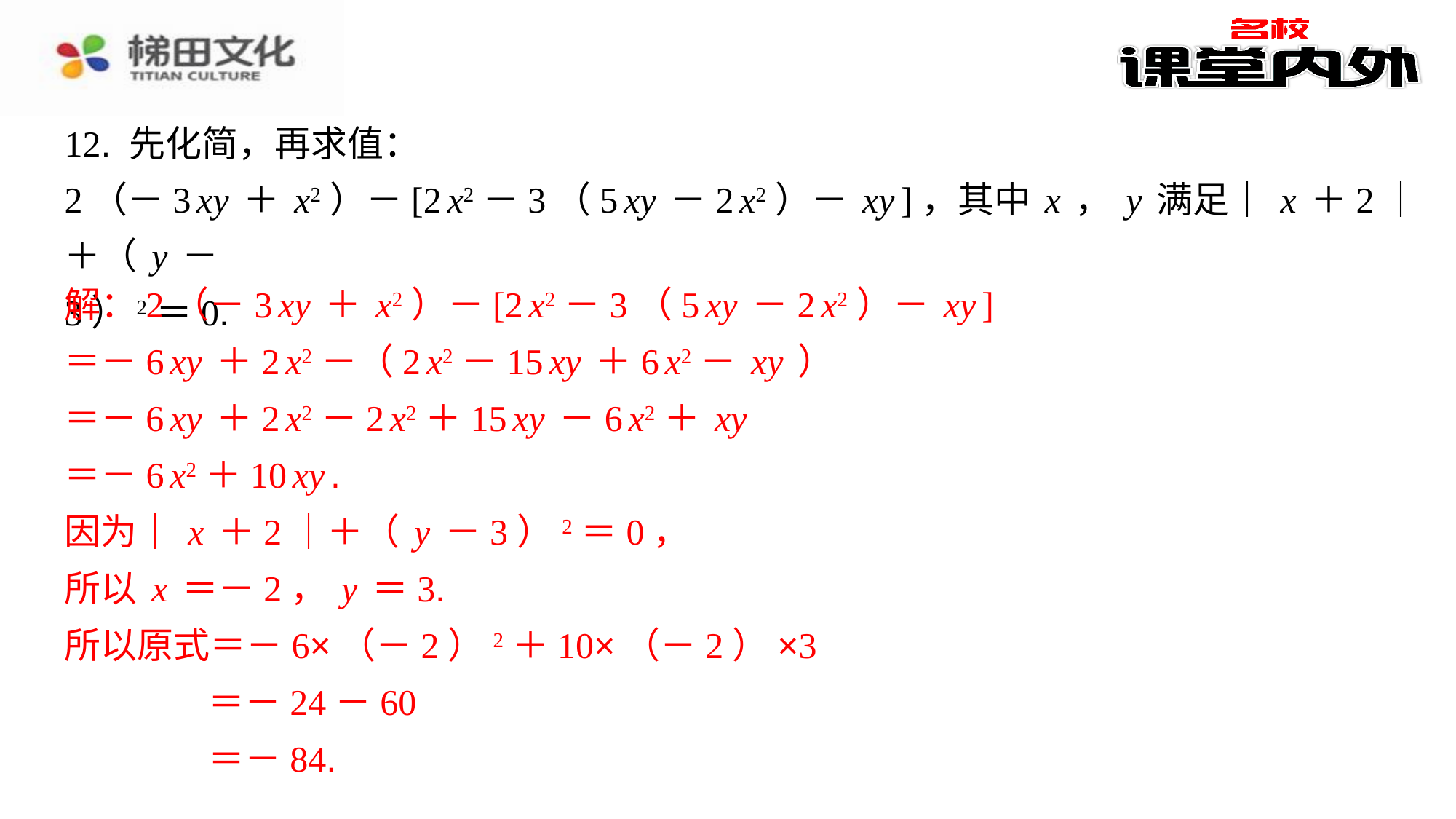

12. 先化简，再求值：
2（－3xy＋x2）－[2x2－3（5xy－2x2）－xy]，其中x，y满足｜x＋2｜＋（y－
3）2＝0.
解：2（－3xy＋x2）－[2x2－3（5xy－2x2）－xy]
＝－6xy＋2x2－（2x2－15xy＋6x2－xy）
＝－6xy＋2x2－2x2＋15xy－6x2＋xy
＝－6x2＋10xy.
因为｜x＋2｜＋（y－3）2＝0，
所以x＝－2，y＝3.
所以原式＝－6×（－2）2＋10×（－2）×3
＝－24－60
＝－84.
解：2（－3xy＋x2）－[2x2－3（5xy－2x2）－xy]
＝－6xy＋2x2－（2x2－15xy＋6x2－xy）
＝－6xy＋2x2－2x2＋15xy－6x2＋xy
＝－6x2＋10xy.
因为｜x＋2｜＋（y－3）2＝0，
所以x＝－2，y＝3.
所以原式＝－6×（－2）2＋10×（－2）×3
＝－24－60
＝－84.